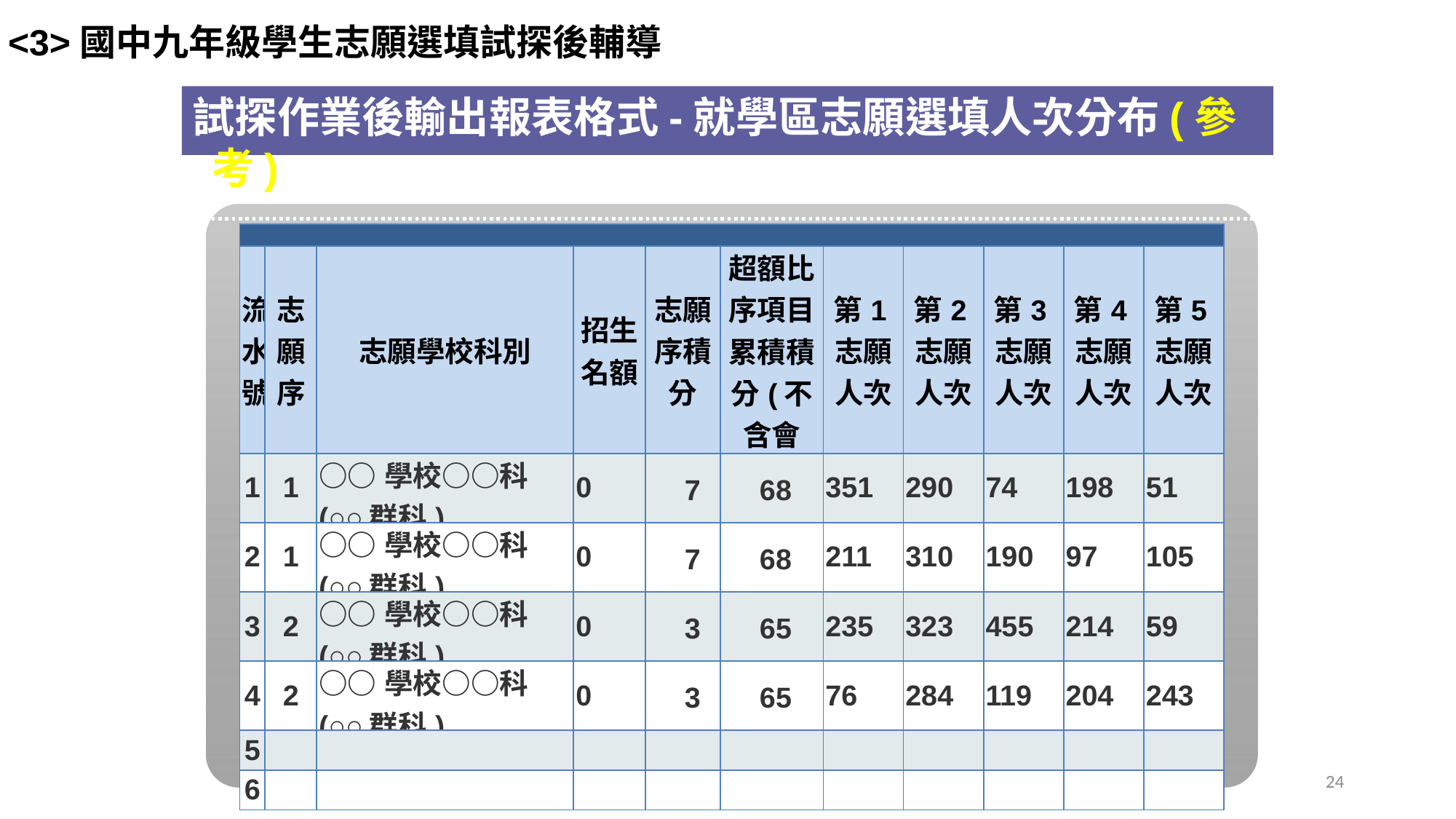

<3>國中九年級學生志願選填試探後輔導
試探作業後輸出報表格式-就學區志願選填人次分布(參考)

|  |  |  |  |  |  |  |  |  |  |  |
| --- | --- | --- | --- | --- | --- | --- | --- | --- | --- | --- |
| 流水號 | 志願序 | 志願學校科別 | 招生名額 | 志願序積分 | 超額比序項目累積積分(不含會考) | 第1志願人次 | 第2志願人次 | 第3志願人次 | 第4志願人次 | 第5志願人次 |
| 1 | 1 | ○○學校○○科(○○群科) | 0 | 7 | 68 | 351 | 290 | 74 | 198 | 51 |
| 2 | 1 | ○○學校○○科(○○群科) | 0 | 7 | 68 | 211 | 310 | 190 | 97 | 105 |
| 3 | 2 | ○○學校○○科(○○群科) | 0 | 3 | 65 | 235 | 323 | 455 | 214 | 59 |
| 4 | 2 | ○○學校○○科(○○群科) | 0 | 3 | 65 | 76 | 284 | 119 | 204 | 243 |
| 5 |  |  |  |  |  |  |  |  |  |  |
| 6 |  |  |  |  |  |  |  |  |  |  |
24